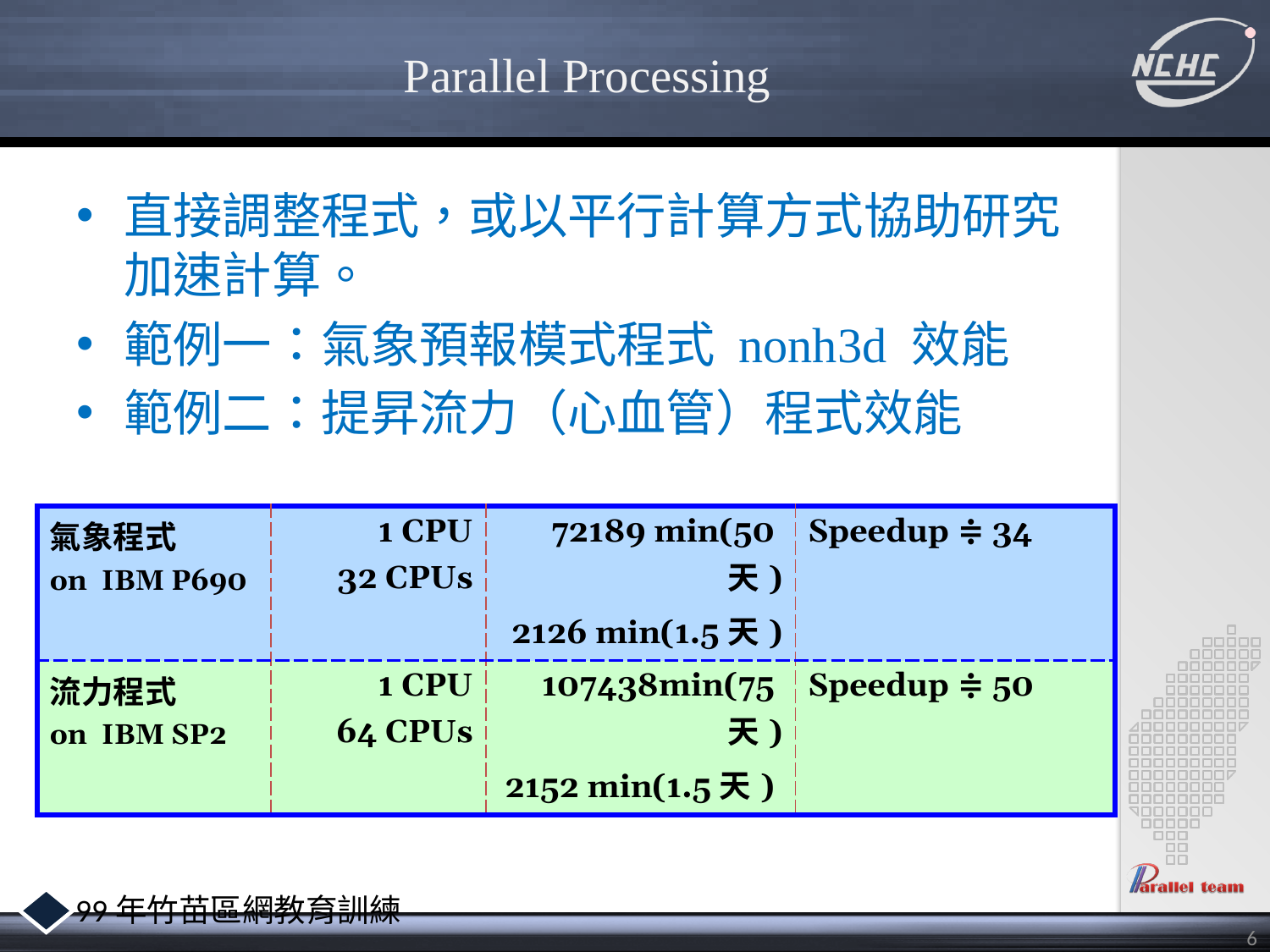

# Parallel Processing
直接調整程式，或以平行計算方式協助研究加速計算。
範例一：氣象預報模式程式 nonh3d 效能
範例二：提昇流力（心血管）程式效能

| 氣象程式 on IBM P690 | 1 CPU 32 CPUs | 72189 min(50天) 2126 min(1.5天) | Speedup ≑ 34 |
| --- | --- | --- | --- |
| 流力程式 on IBM SP2 | 1 CPU 64 CPUs | 107438min(75天) 2152 min(1.5天) | Speedup ≑ 50 |
6